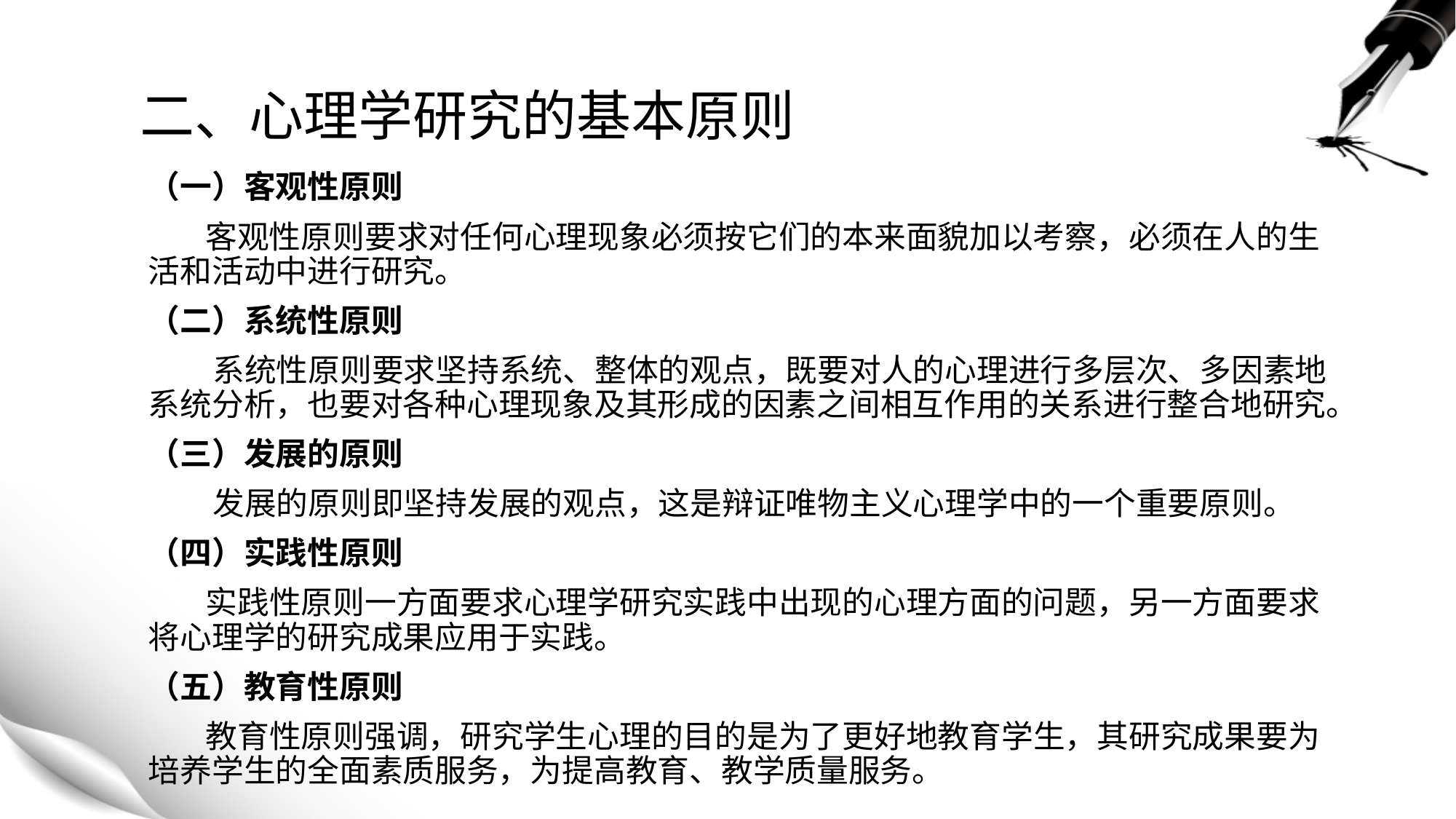

# 二、心理学研究的基本原则
（一）客观性原则
       客观性原则要求对任何心理现象必须按它们的本来面貌加以考察，必须在人的生活和活动中进行研究。
（二）系统性原则
        系统性原则要求坚持系统、整体的观点，既要对人的心理进行多层次、多因素地系统分析，也要对各种心理现象及其形成的因素之间相互作用的关系进行整合地研究。
（三）发展的原则
        发展的原则即坚持发展的观点，这是辩证唯物主义心理学中的一个重要原则。
（四）实践性原则
       实践性原则一方面要求心理学研究实践中出现的心理方面的问题，另一方面要求将心理学的研究成果应用于实践。
（五）教育性原则
       教育性原则强调，研究学生心理的目的是为了更好地教育学生，其研究成果要为培养学生的全面素质服务，为提高教育、教学质量服务。